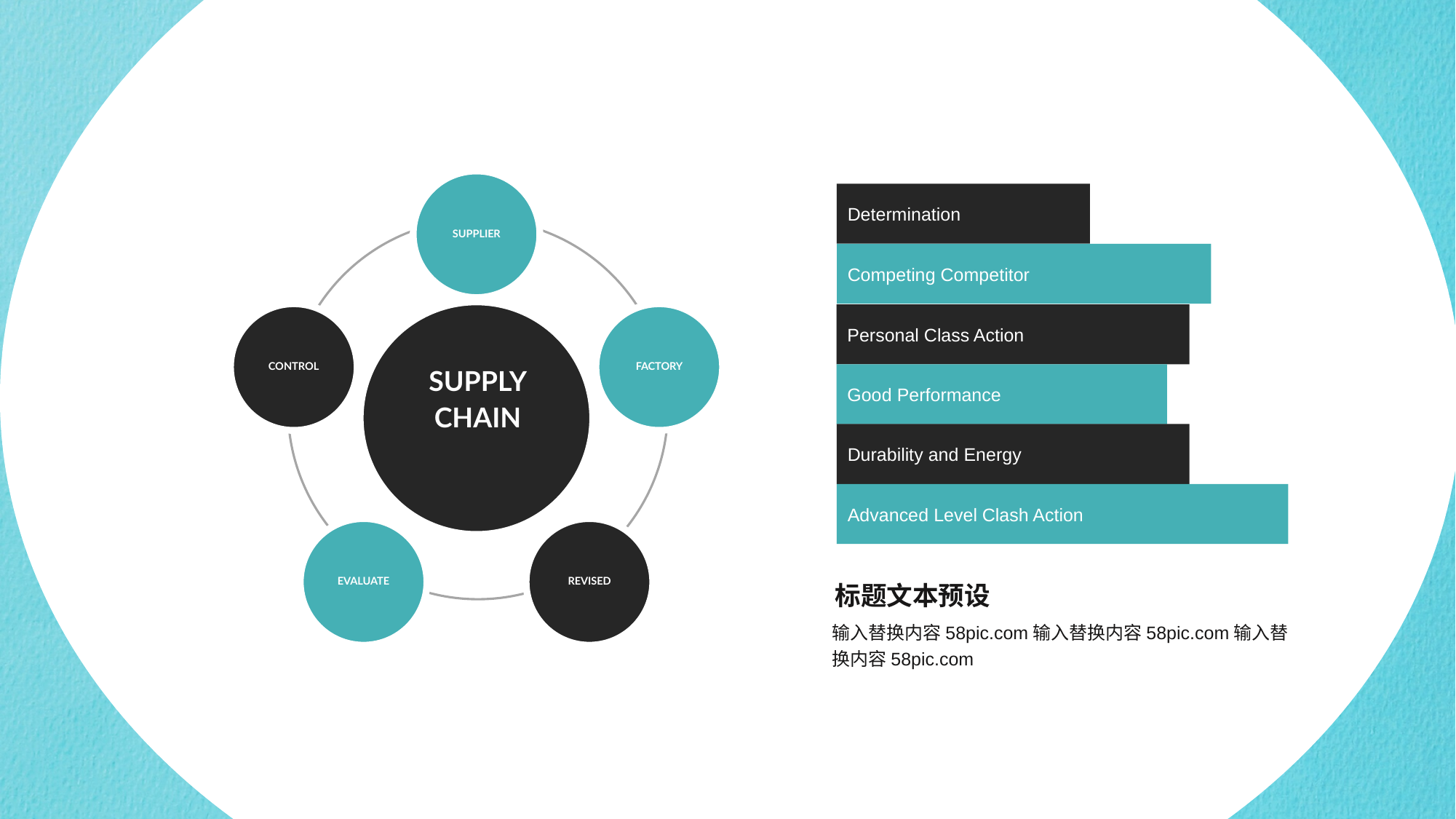

SUPPLIER

CONTROL
FACTORY

SUPPLY
CHAIN
EVALUATE
REVISED
Determination
Competing Competitor
Personal Class Action
Good Performance
Durability and Energy
Advanced Level Clash Action
标题文本预设
输入替换内容58pic.com输入替换内容58pic.com输入替换内容58pic.com